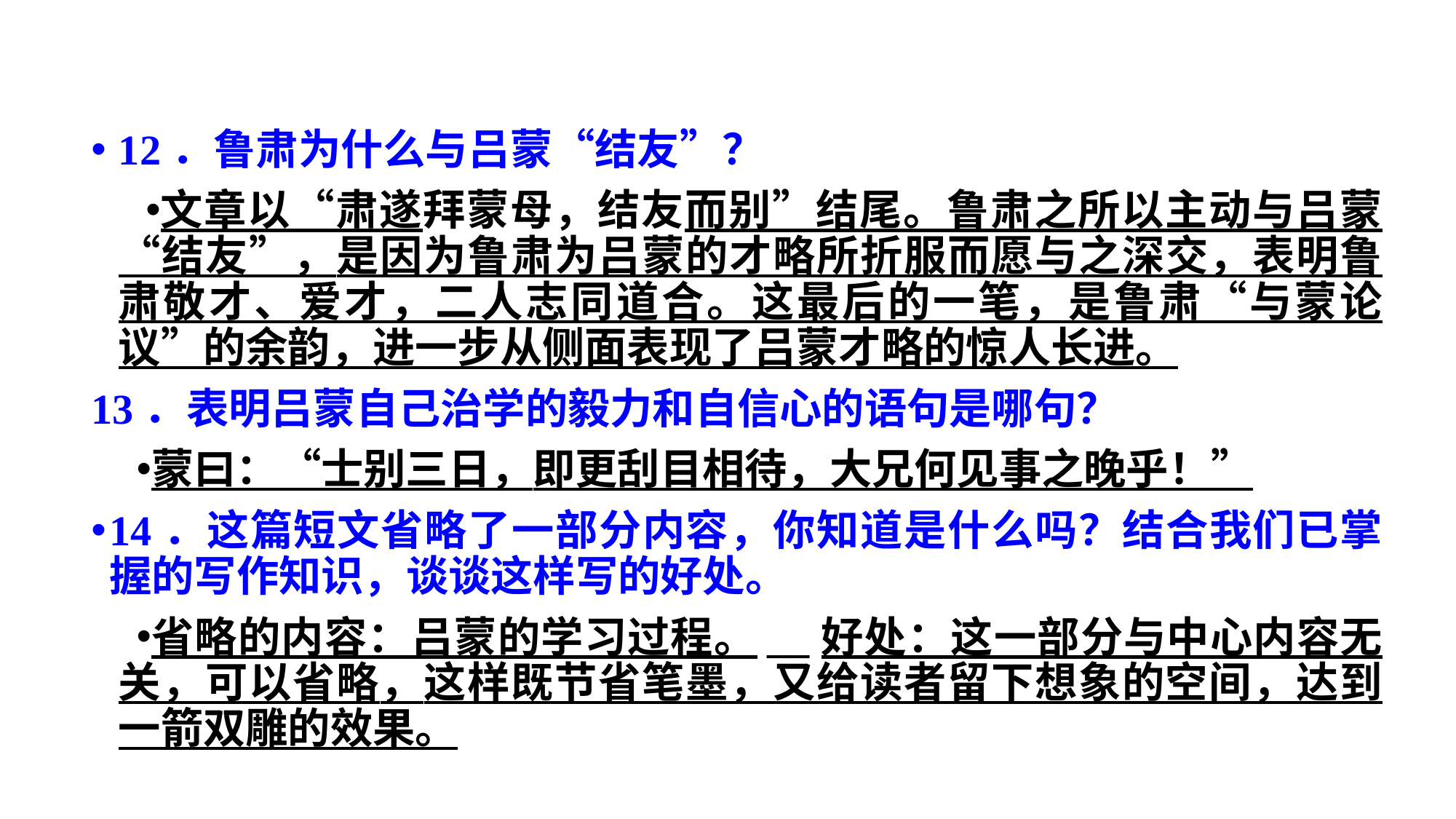

12．鲁肃为什么与吕蒙“结友”？
文章以“肃遂拜蒙母，结友而别”结尾。鲁肃之所以主动与吕蒙“结友”，是因为鲁肃为吕蒙的才略所折服而愿与之深交，表明鲁肃敬才、爱才，二人志同道合。这最后的一笔，是鲁肃“与蒙论议”的余韵，进一步从侧面表现了吕蒙才略的惊人长进。
13．表明吕蒙自己治学的毅力和自信心的语句是哪句？
蒙曰：“士别三日，即更刮目相待，大兄何见事之晚乎！”
14．这篇短文省略了一部分内容，你知道是什么吗？结合我们已掌握的写作知识，谈谈这样写的好处。
省略的内容：吕蒙的学习过程。__好处：这一部分与中心内容无关，可以省略，这样既节省笔墨，又给读者留下想象的空间，达到一箭双雕的效果。